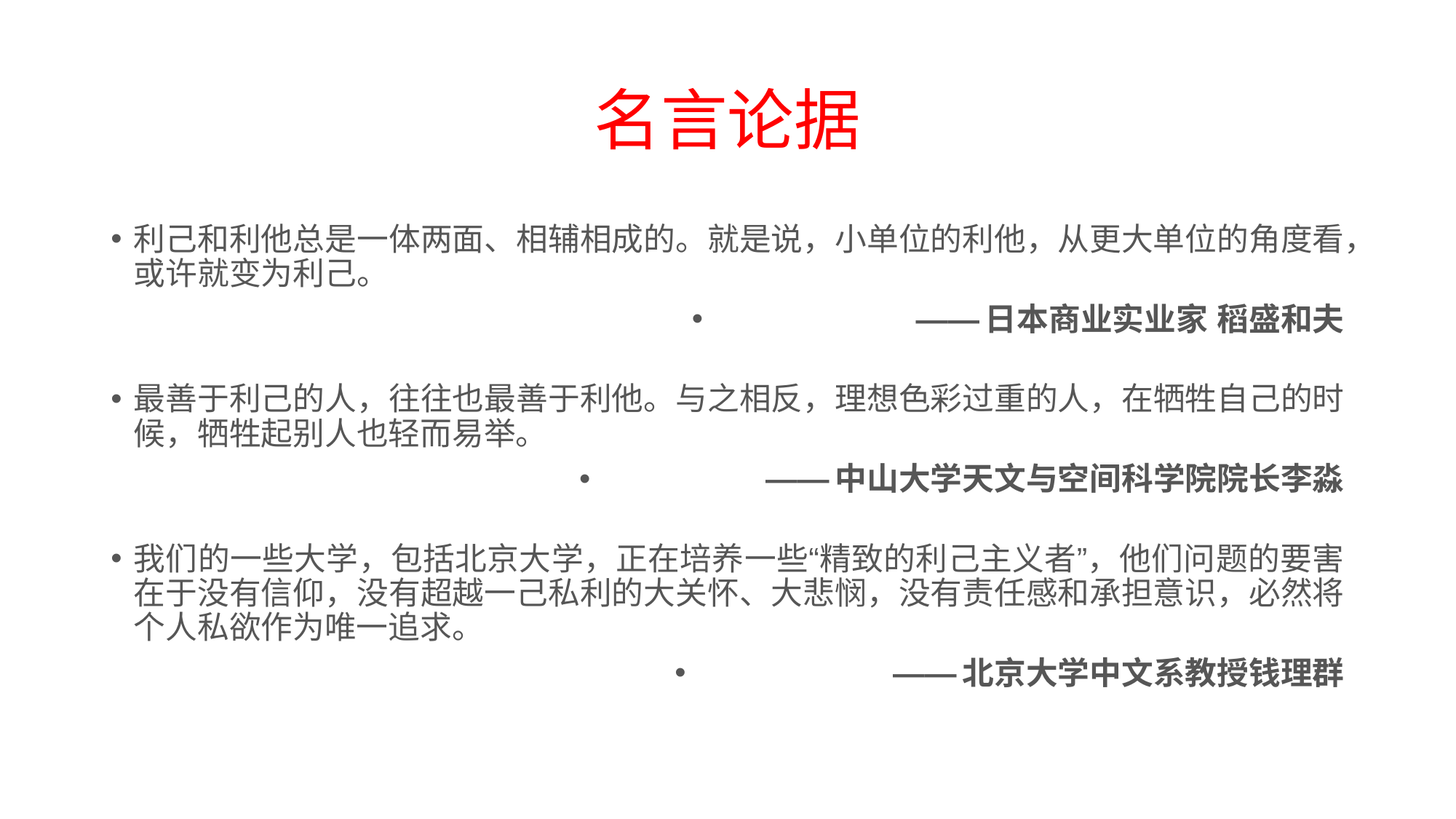

# 名言论据
利己和利他总是一体两面、相辅相成的。就是说，小单位的利他，从更大单位的角度看，或许就变为利己。
——日本商业实业家 稻盛和夫
最善于利己的人，往往也最善于利他。与之相反，理想色彩过重的人，在牺牲自己的时候，牺牲起别人也轻而易举。
­——中山大学天文与空间科学院院长李淼
我们的一些大学，包括北京大学，正在培养一些“精致的利己主义者”，他们问题的要害在于没有信仰，没有超越一己私利的大关怀、大悲悯，没有责任感和承担意识，必然将个人私欲作为唯一追求。
­——北京大学中文系教授钱理群